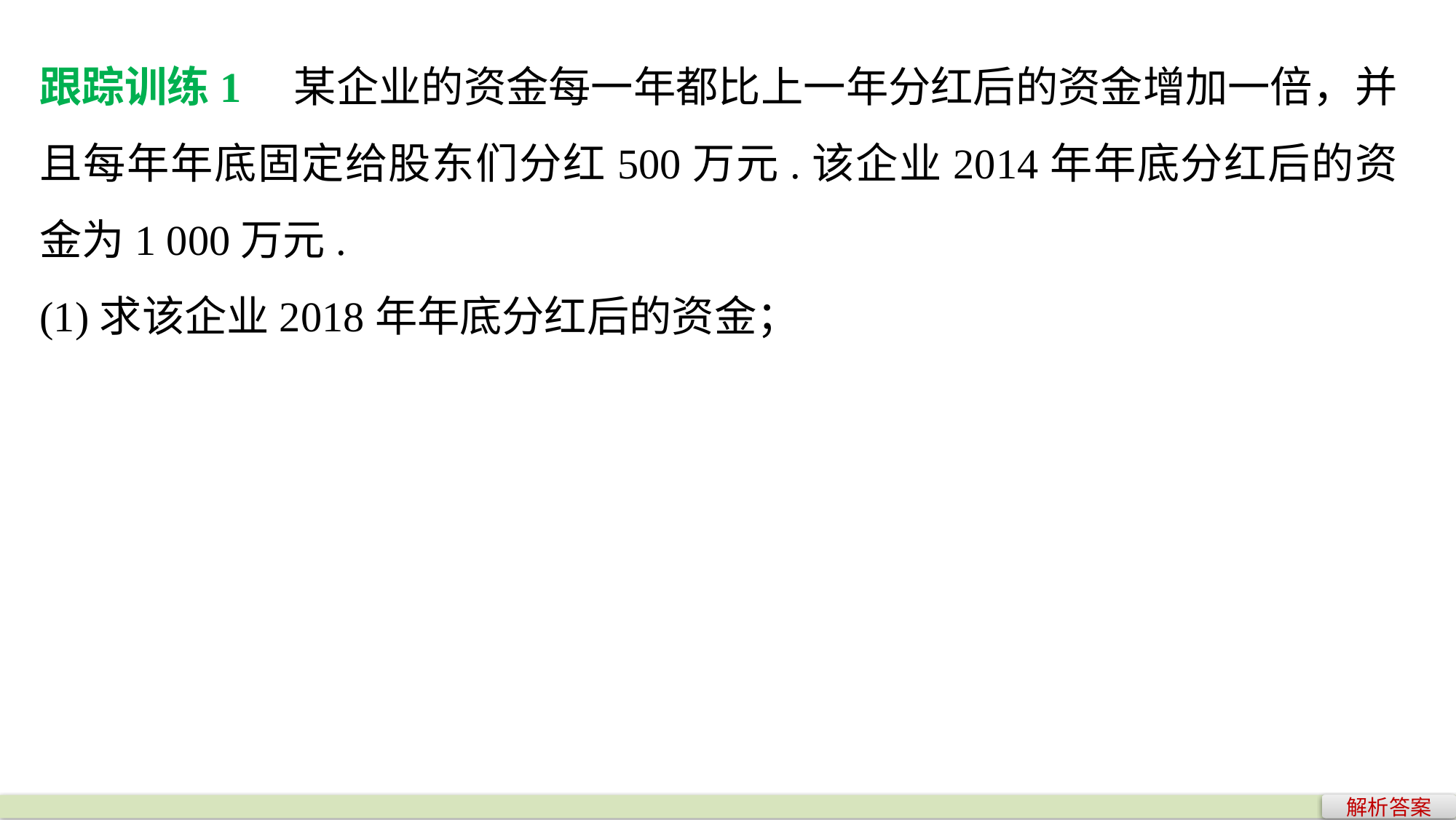

跟踪训练1　某企业的资金每一年都比上一年分红后的资金增加一倍，并且每年年底固定给股东们分红500万元.该企业2014年年底分红后的资金为1 000万元.
(1)求该企业2018年年底分红后的资金；
解析答案